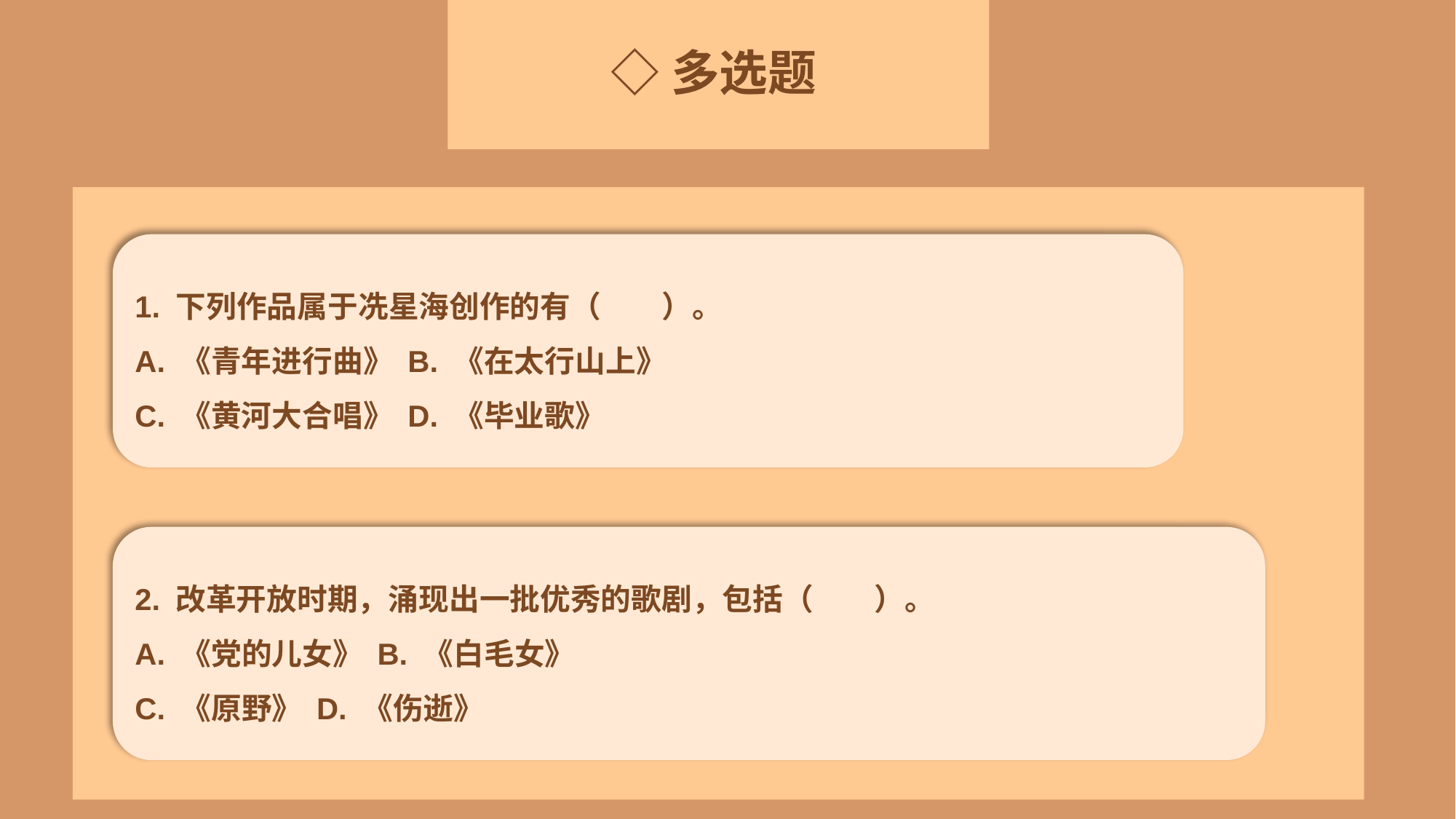

◇多选题

1. 下列作品属于冼星海创作的有（　　）。
A. 《青年进行曲》 B. 《在太行山上》
C. 《黄河大合唱》 D. 《毕业歌》
2. 改革开放时期，涌现出一批优秀的歌剧，包括（　　）。
A. 《党的儿女》 B. 《白毛女》
C. 《原野》 D. 《伤逝》